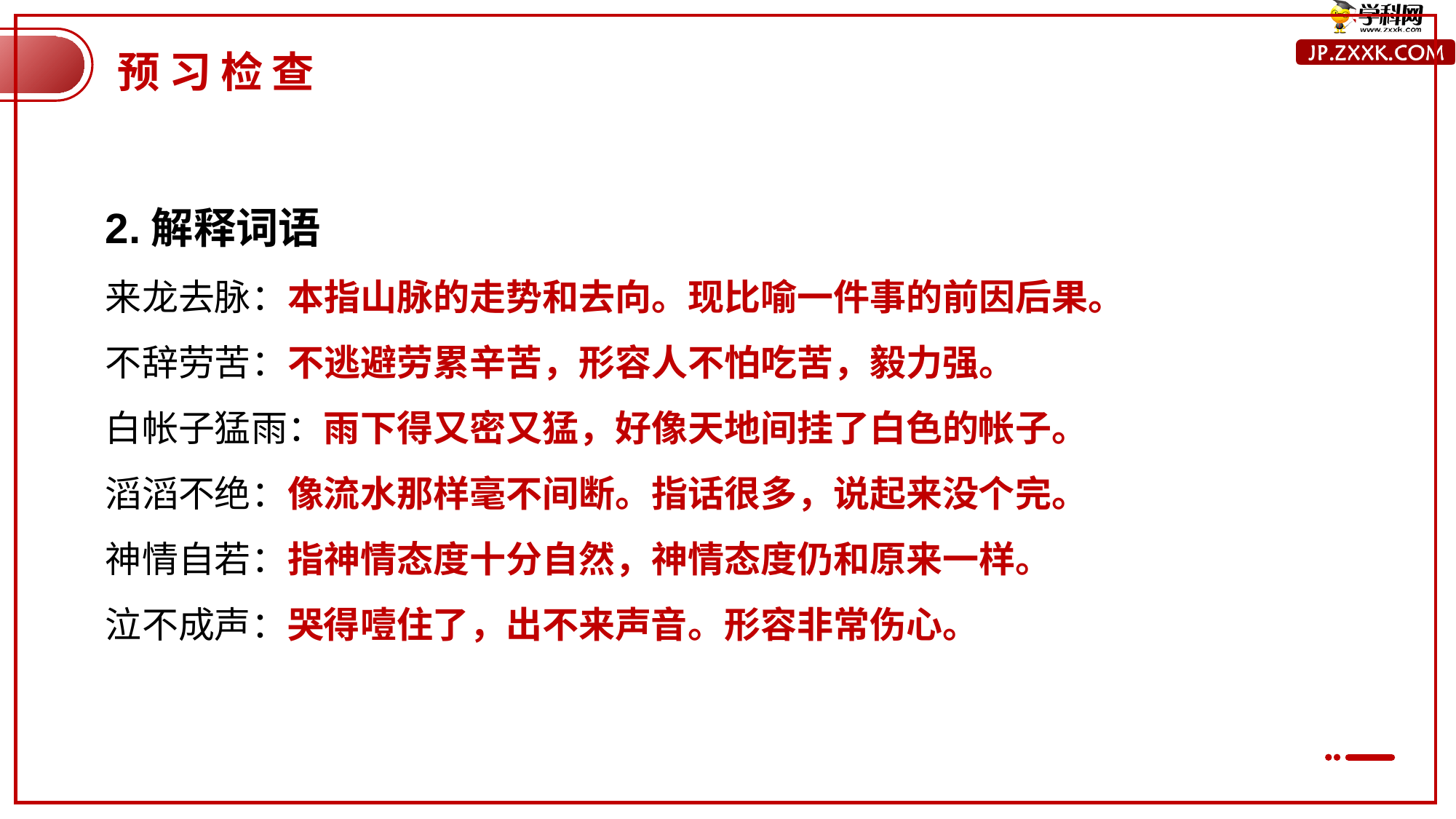

预习检查
2.解释词语
来龙去脉：本指山脉的走势和去向。现比喻一件事的前因后果。
不辞劳苦：不逃避劳累辛苦，形容人不怕吃苦，毅力强。
白帐子猛雨：雨下得又密又猛，好像天地间挂了白色的帐子。
滔滔不绝：像流水那样毫不间断。指话很多，说起来没个完。
神情自若：指神情态度十分自然，神情态度仍和原来一样。
泣不成声：哭得噎住了，出不来声音。形容非常伤心。